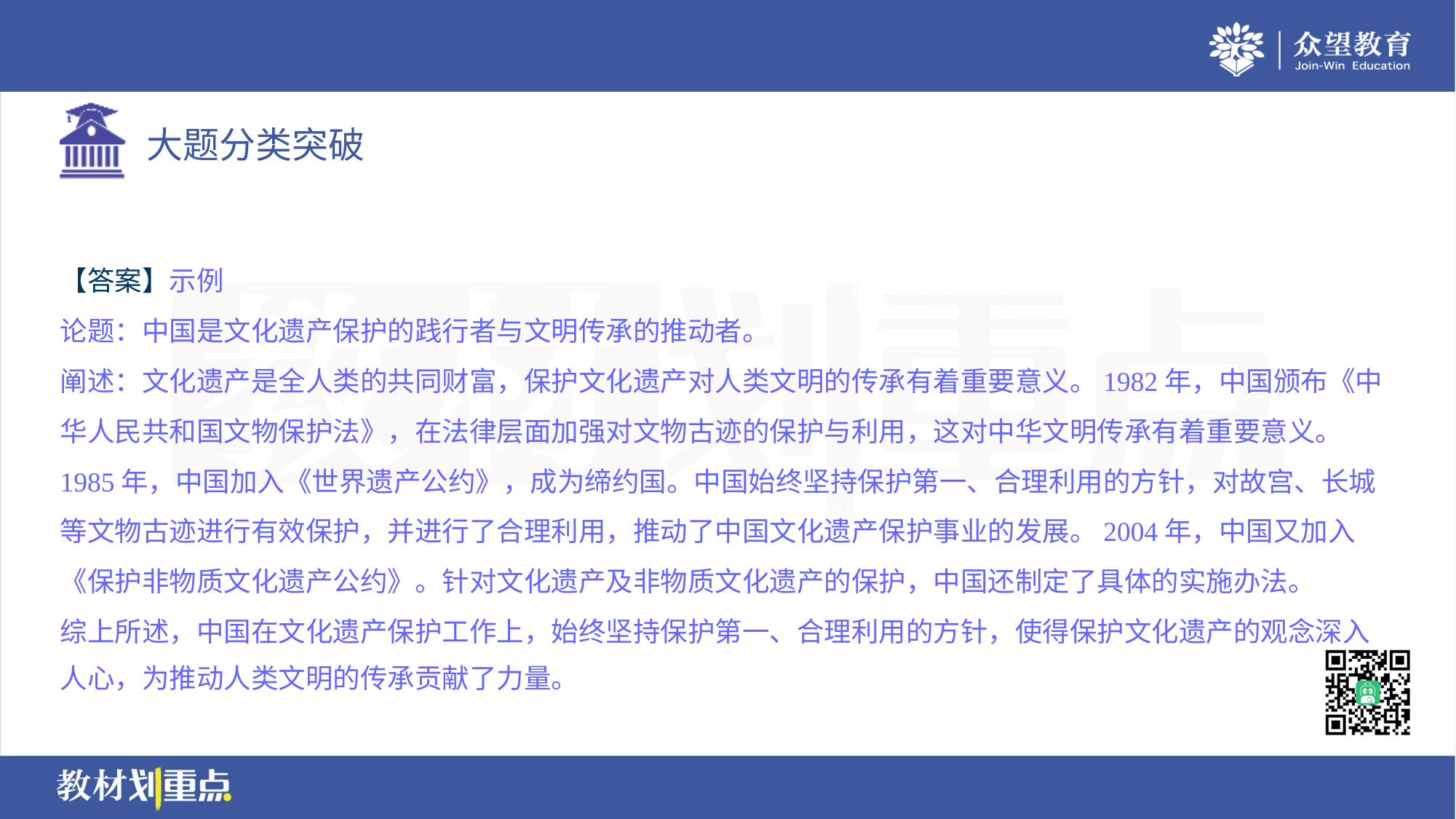

【答案】示例
论题：中国是文化遗产保护的践行者与文明传承的推动者。
阐述：文化遗产是全人类的共同财富，保护文化遗产对人类文明的传承有着重要意义。1982年，中国颁布《中
华人民共和国文物保护法》，在法律层面加强对文物古迹的保护与利用，这对中华文明传承有着重要意义。
1985年，中国加入《世界遗产公约》，成为缔约国。中国始终坚持保护第一、合理利用的方针，对故宫、长城
等文物古迹进行有效保护，并进行了合理利用，推动了中国文化遗产保护事业的发展。2004年，中国又加入
《保护非物质文化遗产公约》。针对文化遗产及非物质文化遗产的保护，中国还制定了具体的实施办法。
综上所述，中国在文化遗产保护工作上，始终坚持保护第一、合理利用的方针，使得保护文化遗产的观念深入
人心，为推动人类文明的传承贡献了力量。